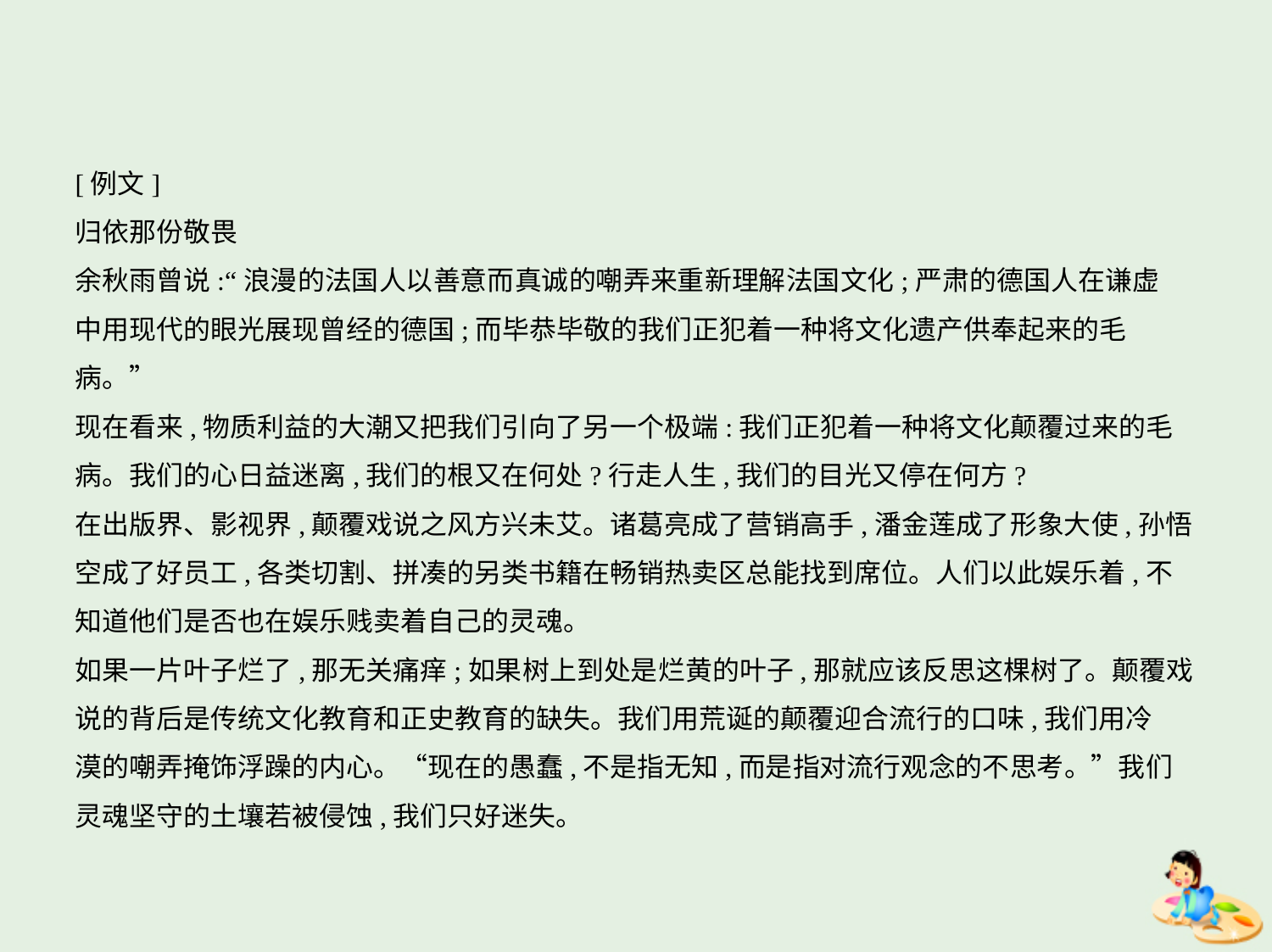

[例文]
归依那份敬畏
余秋雨曾说:“浪漫的法国人以善意而真诚的嘲弄来重新理解法国文化;严肃的德国人在谦虚
中用现代的眼光展现曾经的德国;而毕恭毕敬的我们正犯着一种将文化遗产供奉起来的毛
病。”
现在看来,物质利益的大潮又把我们引向了另一个极端:我们正犯着一种将文化颠覆过来的毛
病。我们的心日益迷离,我们的根又在何处?行走人生,我们的目光又停在何方?
在出版界、影视界,颠覆戏说之风方兴未艾。诸葛亮成了营销高手,潘金莲成了形象大使,孙悟
空成了好员工,各类切割、拼凑的另类书籍在畅销热卖区总能找到席位。人们以此娱乐着,不
知道他们是否也在娱乐贱卖着自己的灵魂。
如果一片叶子烂了,那无关痛痒;如果树上到处是烂黄的叶子,那就应该反思这棵树了。颠覆戏
说的背后是传统文化教育和正史教育的缺失。我们用荒诞的颠覆迎合流行的口味,我们用冷
漠的嘲弄掩饰浮躁的内心。“现在的愚蠢,不是指无知,而是指对流行观念的不思考。”我们
灵魂坚守的土壤若被侵蚀,我们只好迷失。